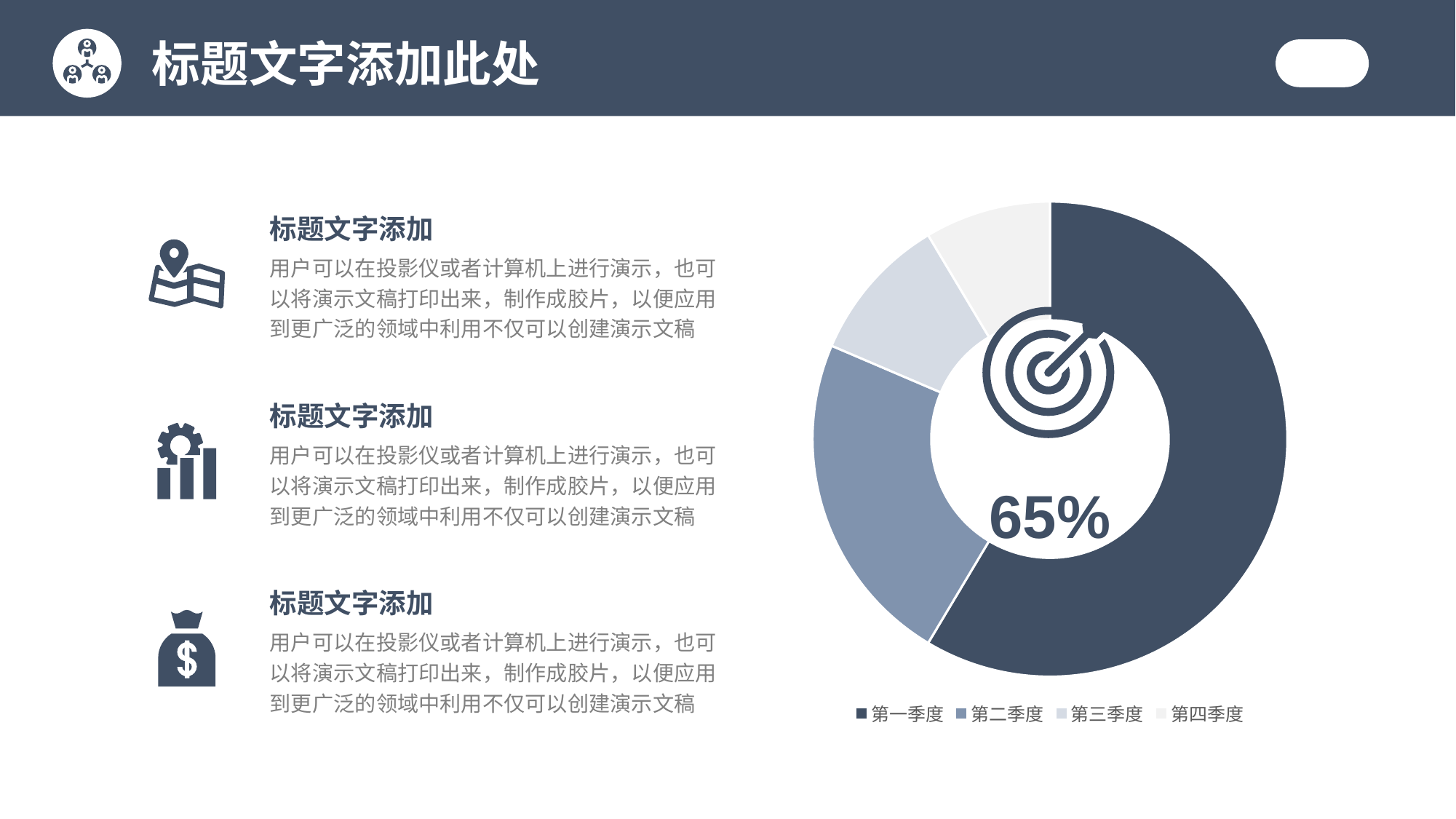

标题文字添加此处

20

### Chart

| Category | 销售额 |
|---|---|
| 第一季度 | 8.2 |
| 第二季度 | 3.2 |
| 第三季度 | 1.4 |
| 第四季度 | 1.2 |
标题文字添加
用户可以在投影仪或者计算机上进行演示，也可以将演示文稿打印出来，制作成胶片，以便应用到更广泛的领域中利用不仅可以创建演示文稿

标题文字添加
用户可以在投影仪或者计算机上进行演示，也可以将演示文稿打印出来，制作成胶片，以便应用到更广泛的领域中利用不仅可以创建演示文稿

65%
标题文字添加
用户可以在投影仪或者计算机上进行演示，也可以将演示文稿打印出来，制作成胶片，以便应用到更广泛的领域中利用不仅可以创建演示文稿